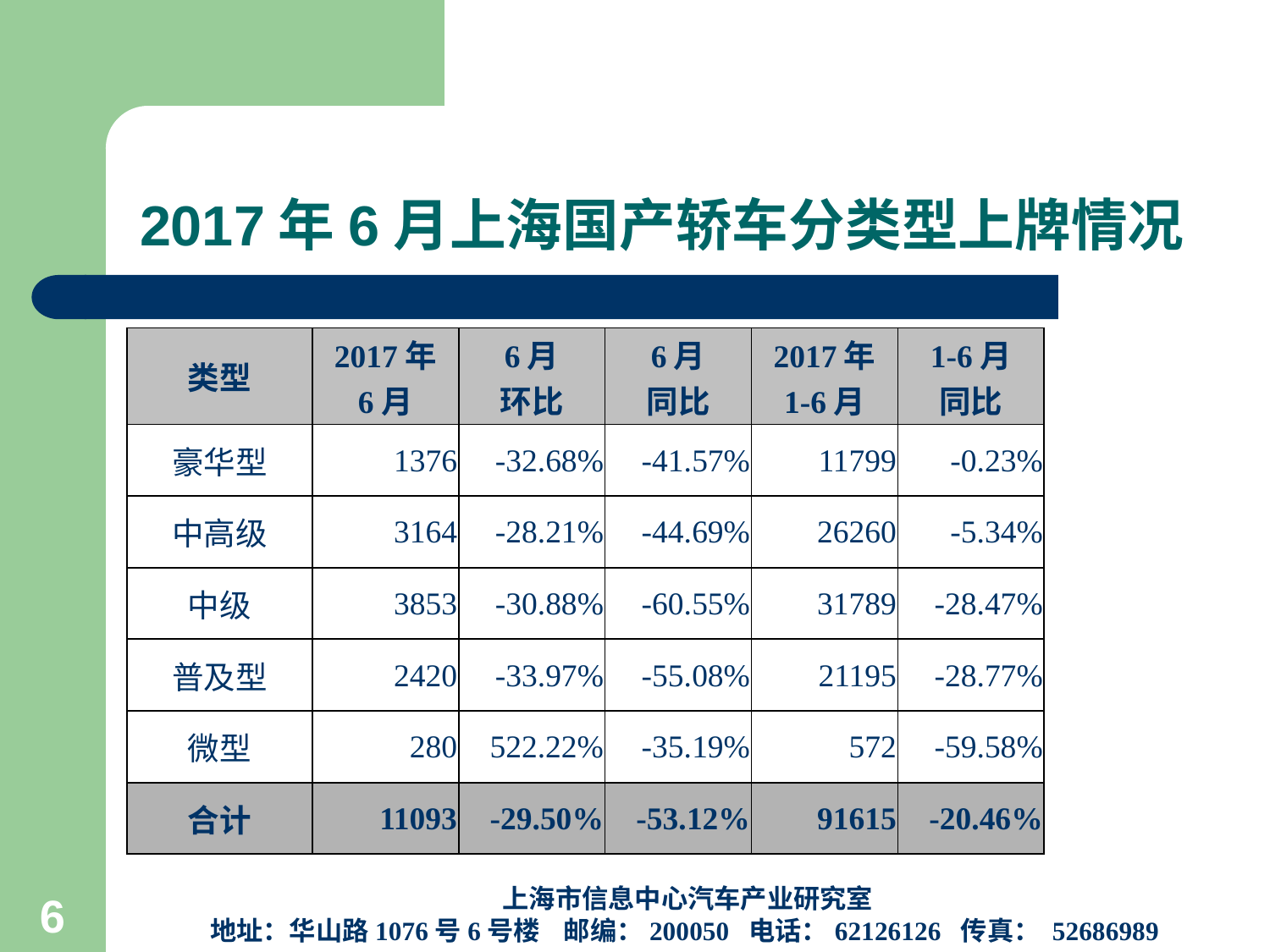

# 2017年6月上海国产轿车分类型上牌情况
| 类型 | 2017年 6月 | 6月 环比 | 6月 同比 | 2017年 1-6月 | 1-6月 同比 |
| --- | --- | --- | --- | --- | --- |
| 豪华型 | 1376 | -32.68% | -41.57% | 11799 | -0.23% |
| 中高级 | 3164 | -28.21% | -44.69% | 26260 | -5.34% |
| 中级 | 3853 | -30.88% | -60.55% | 31789 | -28.47% |
| 普及型 | 2420 | -33.97% | -55.08% | 21195 | -28.77% |
| 微型 | 280 | 522.22% | -35.19% | 572 | -59.58% |
| 合计 | 11093 | -29.50% | -53.12% | 91615 | -20.46% |
上海市信息中心汽车产业研究室
地址：华山路1076号6号楼    邮编：200050  电话：62126126  传真： 52686989
6